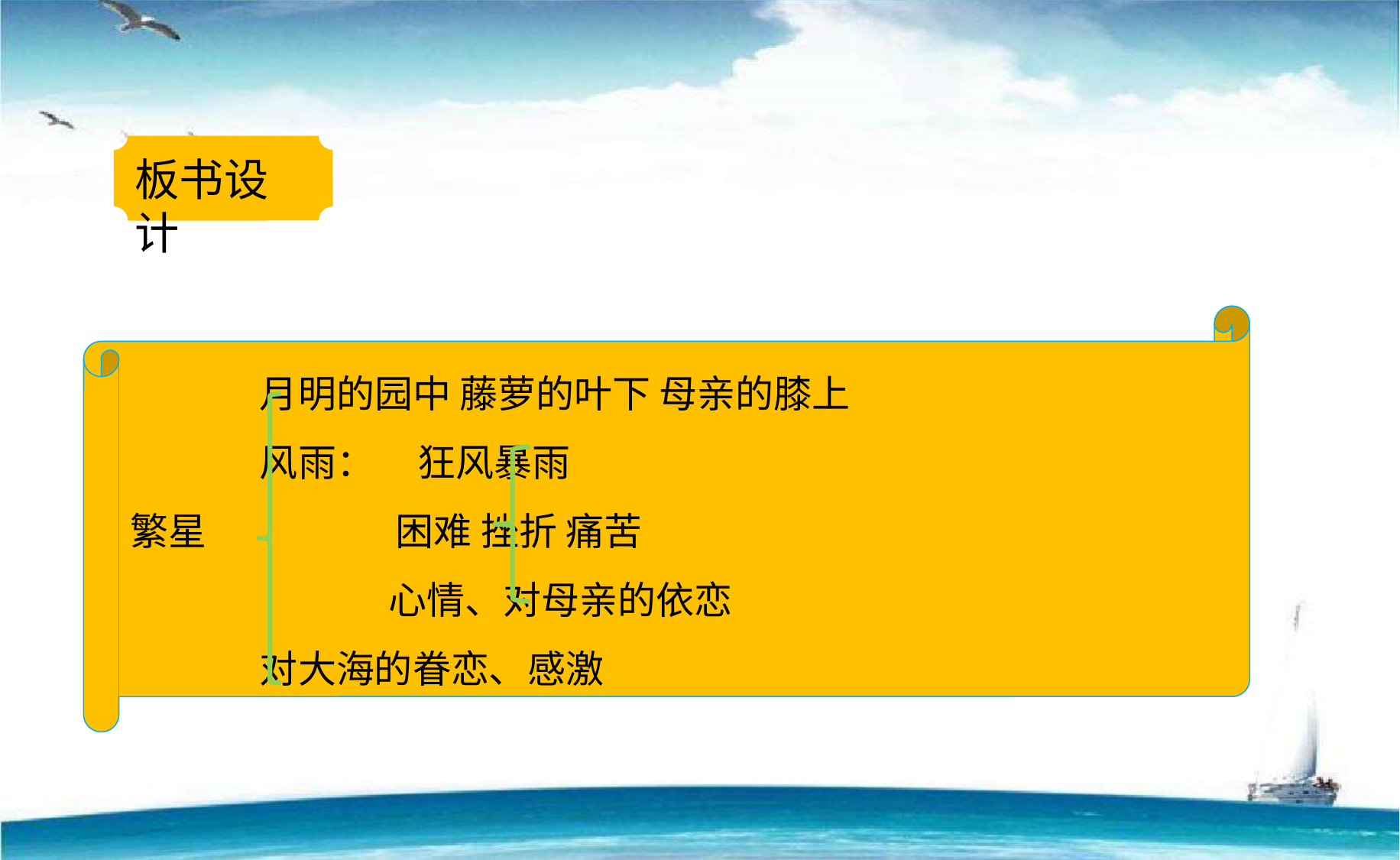

板书设计
              月明的园中 藤萝的叶下 母亲的膝上
              风雨：     狂风暴雨
繁星                      困难 挫折 痛苦
                             心情、对母亲的依恋
              对大海的眷恋、感激